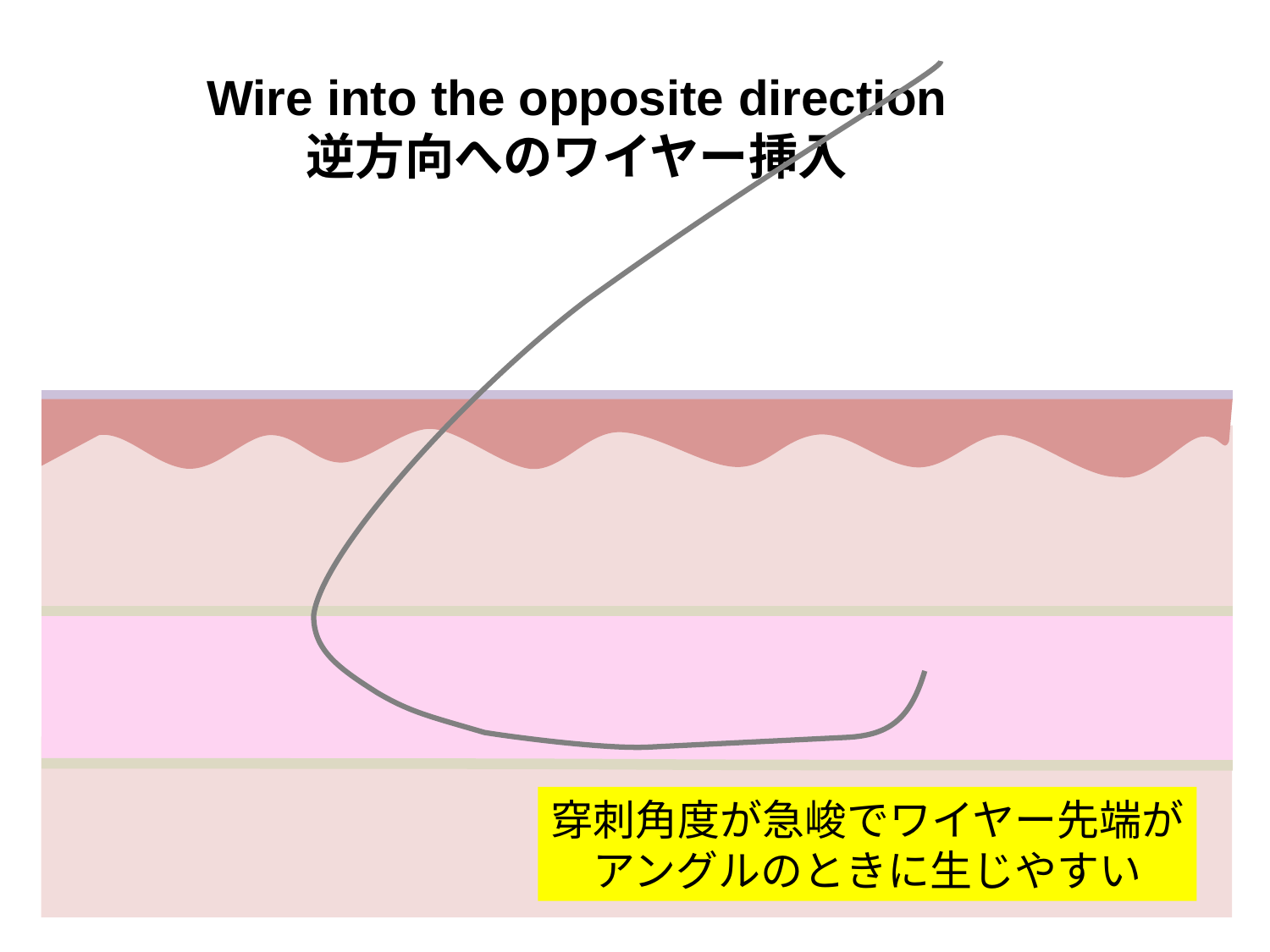

# Wire into the opposite direction 逆方向へのワイヤー挿入

穿刺角度が急峻でワイヤー先端が
アングルのときに生じやすい